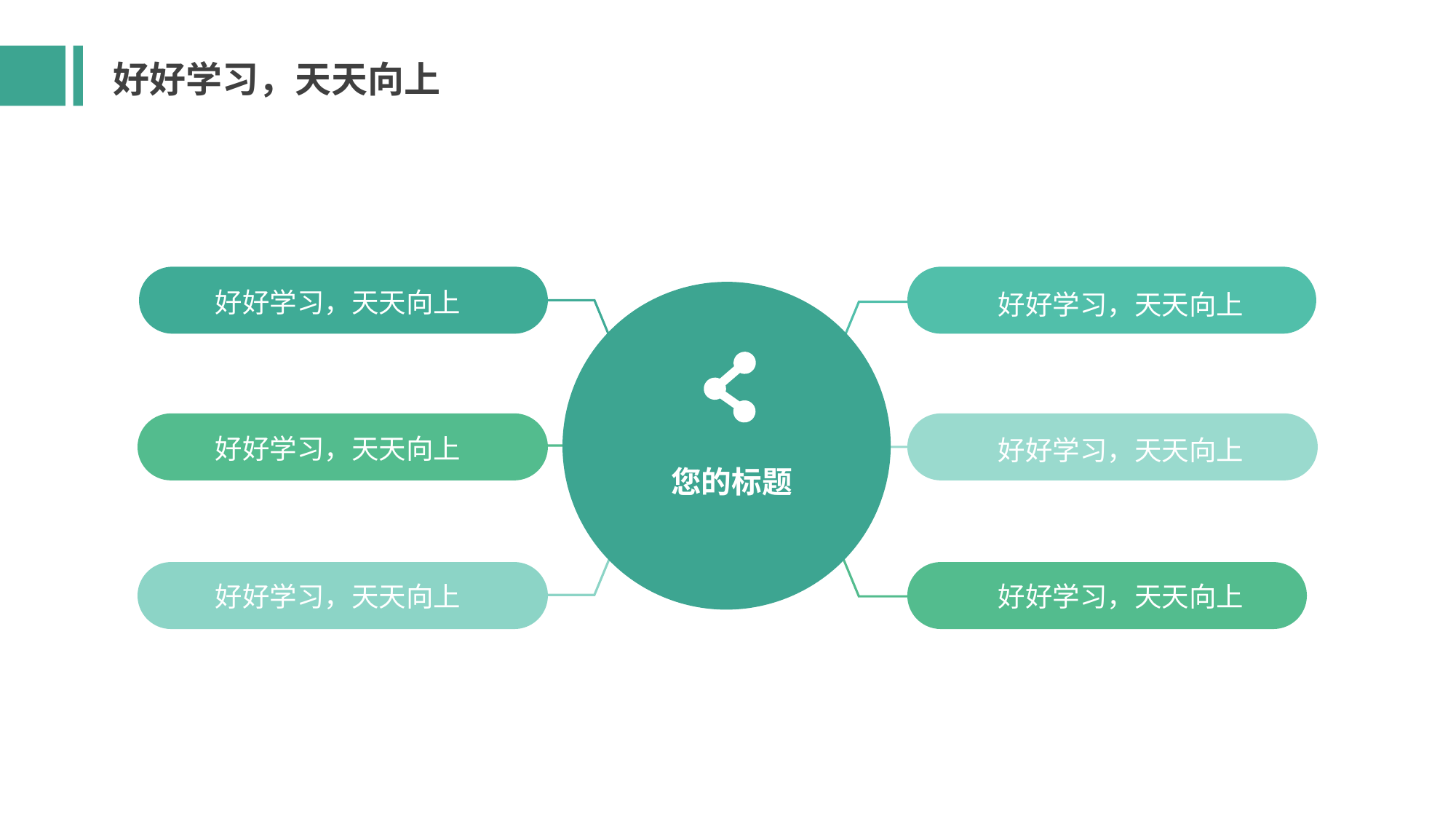

好好学习，天天向上

好好学习，天天向上
好好学习，天天向上
好好学习，天天向上
好好学习，天天向上
您的标题
好好学习，天天向上
好好学习，天天向上